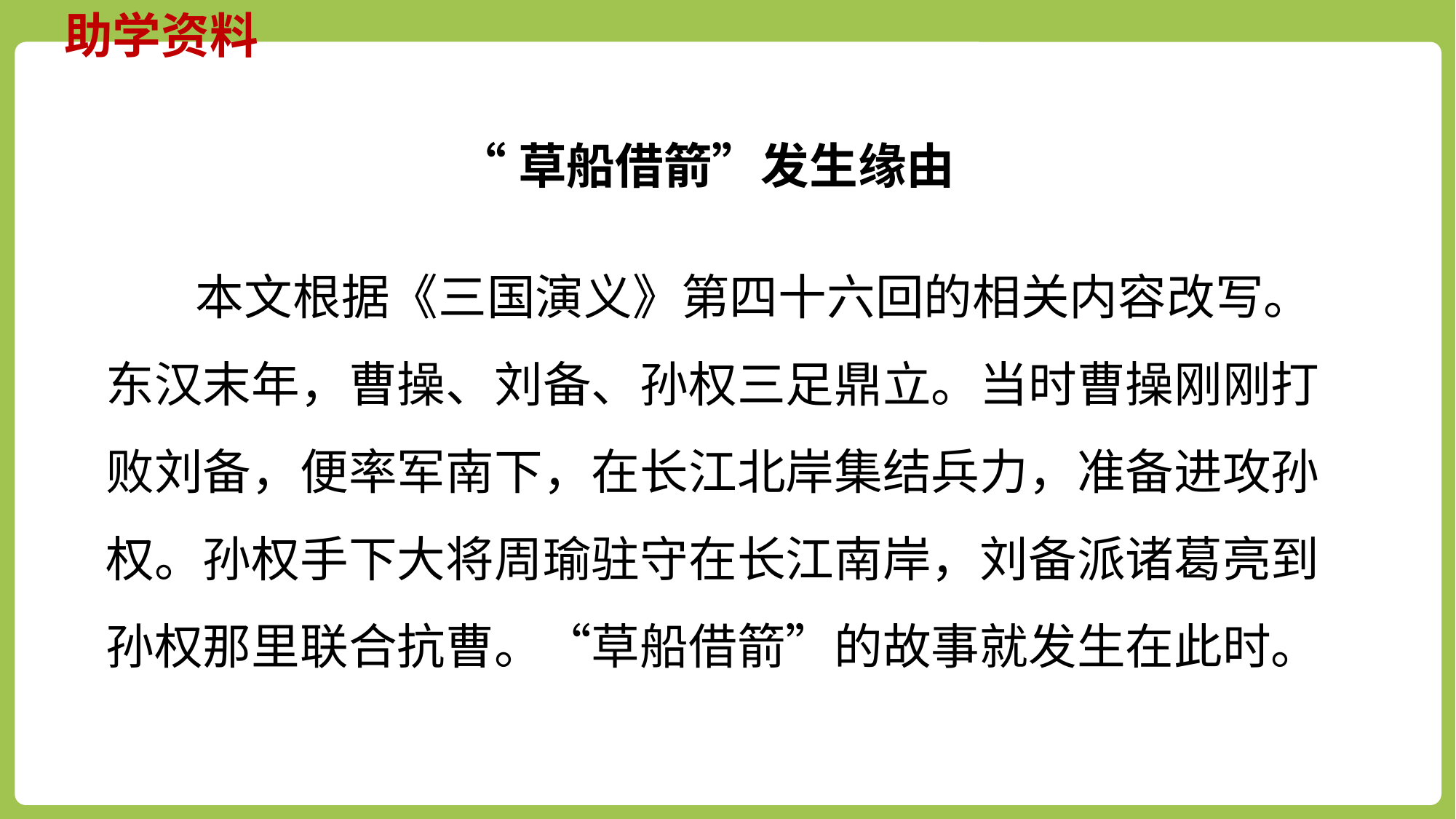

助学资料
“草船借箭”发生缘由
　     本文根据《三国演义》第四十六回的相关内容改写。东汉末年，曹操、刘备、孙权三足鼎立。当时曹操刚刚打败刘备，便率军南下，在长江北岸集结兵力，准备进攻孙权。孙权手下大将周瑜驻守在长江南岸，刘备派诸葛亮到孙权那里联合抗曹。“草船借箭”的故事就发生在此时。